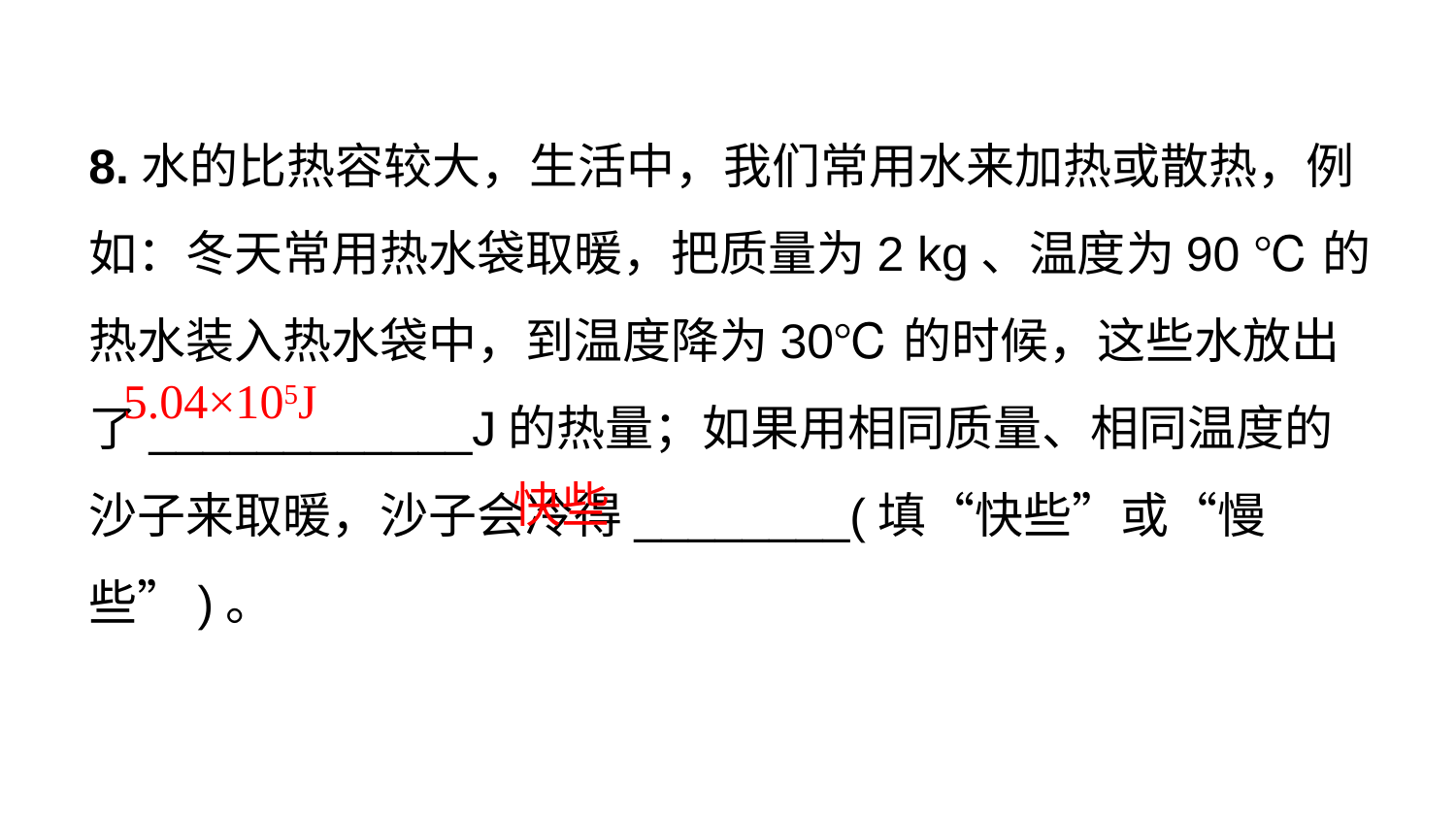

8.水的比热容较大，生活中，我们常用水来加热或散热，例如：冬天常用热水袋取暖，把质量为2 kg、温度为90 ℃的热水装入热水袋中，到温度降为30℃的时候，这些水放出了____________J的热量；如果用相同质量、相同温度的沙子来取暖，沙子会冷得________(填“快些”或“慢些”)。
5.04×105J
快些